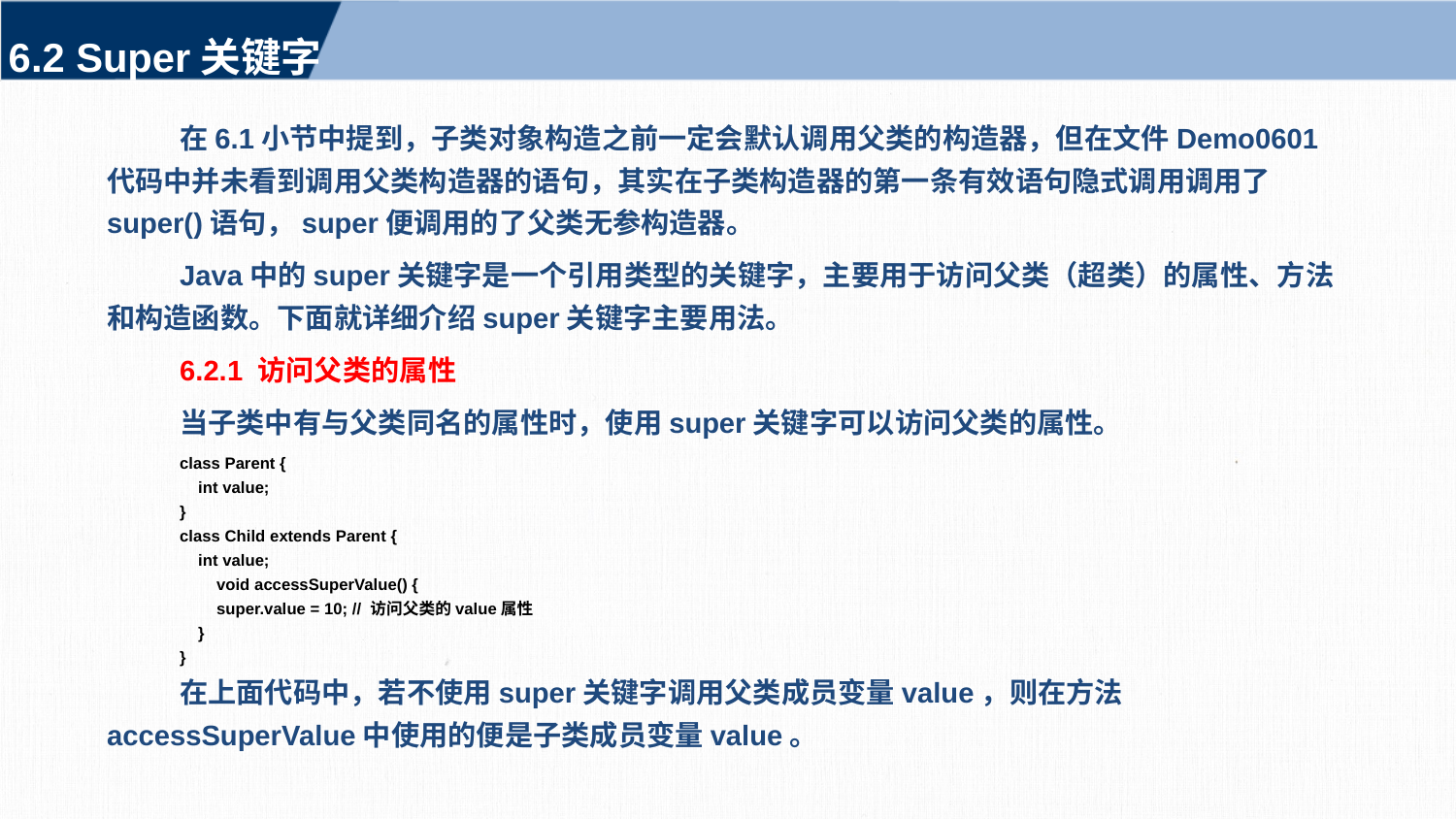

6.2 Super关键字

在6.1小节中提到，子类对象构造之前一定会默认调用父类的构造器，但在文件Demo0601代码中并未看到调用父类构造器的语句，其实在子类构造器的第一条有效语句隐式调用调用了super()语句，super便调用的了父类无参构造器。
Java中的super关键字是一个引用类型的关键字，主要用于访问父类（超类）的属性、方法和构造函数。下面就详细介绍super关键字主要用法。
6.2.1 访问父类的属性
当子类中有与父类同名的属性时，使用super关键字可以访问父类的属性。
class Parent {
    int value;
}
class Child extends Parent {
    int value;
        void accessSuperValue() {
        super.value = 10; // 访问父类的value属性
    }
}
在上面代码中，若不使用super关键字调用父类成员变量value，则在方法accessSuperValue中使用的便是子类成员变量value。